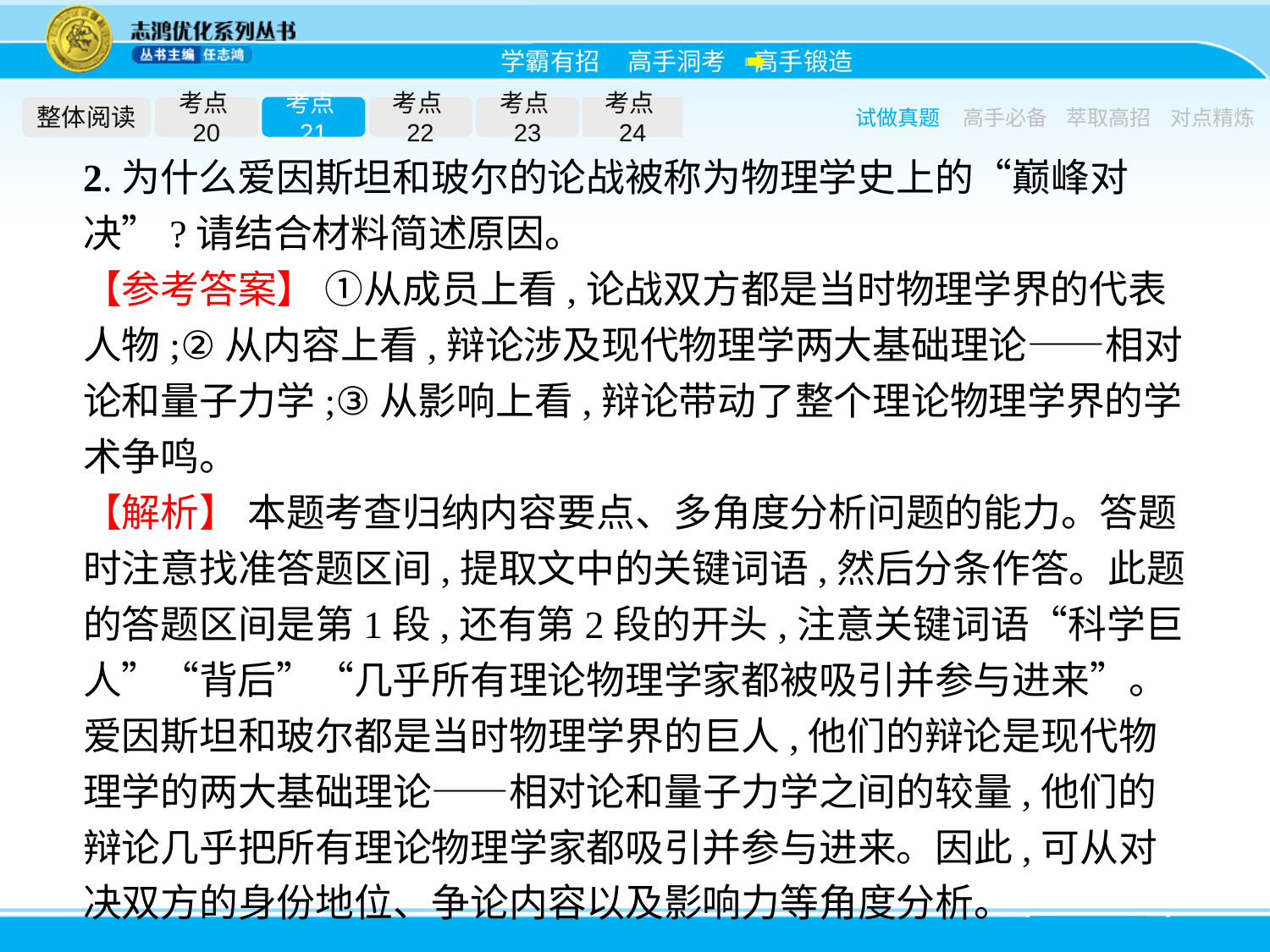

整体阅读
考点20
考点21
考点22
考点23
考点24
试做真题
高手必备
萃取高招
对点精炼
2.为什么爱因斯坦和玻尔的论战被称为物理学史上的“巅峰对决”?请结合材料简述原因。
【参考答案】 ①从成员上看,论战双方都是当时物理学界的代表人物;②从内容上看,辩论涉及现代物理学两大基础理论——相对论和量子力学;③从影响上看,辩论带动了整个理论物理学界的学术争鸣。
【解析】 本题考查归纳内容要点、多角度分析问题的能力。答题时注意找准答题区间,提取文中的关键词语,然后分条作答。此题的答题区间是第1段,还有第2段的开头,注意关键词语“科学巨人”“背后”“几乎所有理论物理学家都被吸引并参与进来”。爱因斯坦和玻尔都是当时物理学界的巨人,他们的辩论是现代物理学的两大基础理论——相对论和量子力学之间的较量,他们的辩论几乎把所有理论物理学家都吸引并参与进来。因此,可从对决双方的身份地位、争论内容以及影响力等角度分析。